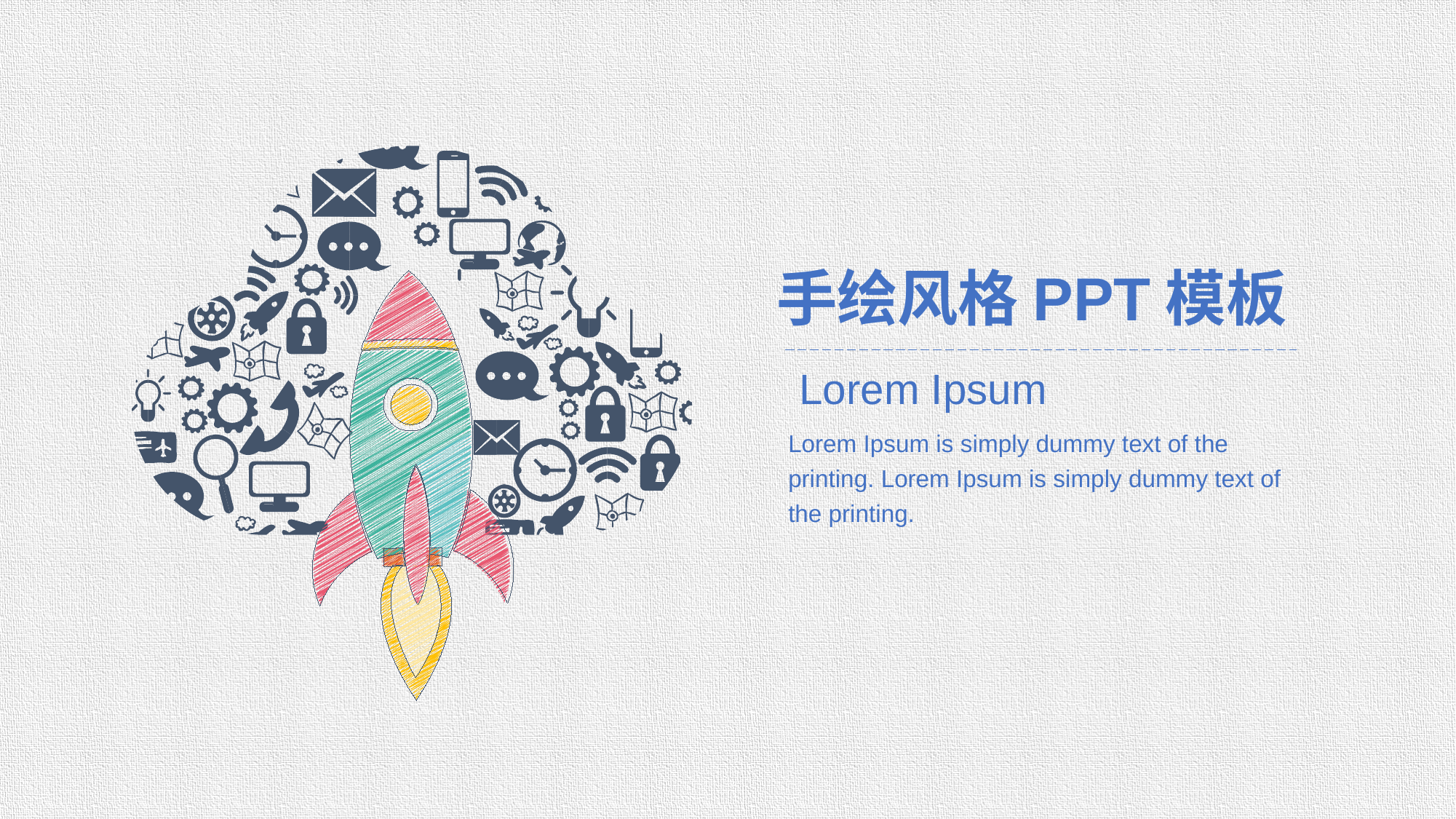

手绘风格PPT模板

Lorem Ipsum
Lorem Ipsum is simply dummy text of the printing. Lorem Ipsum is simply dummy text of the printing.